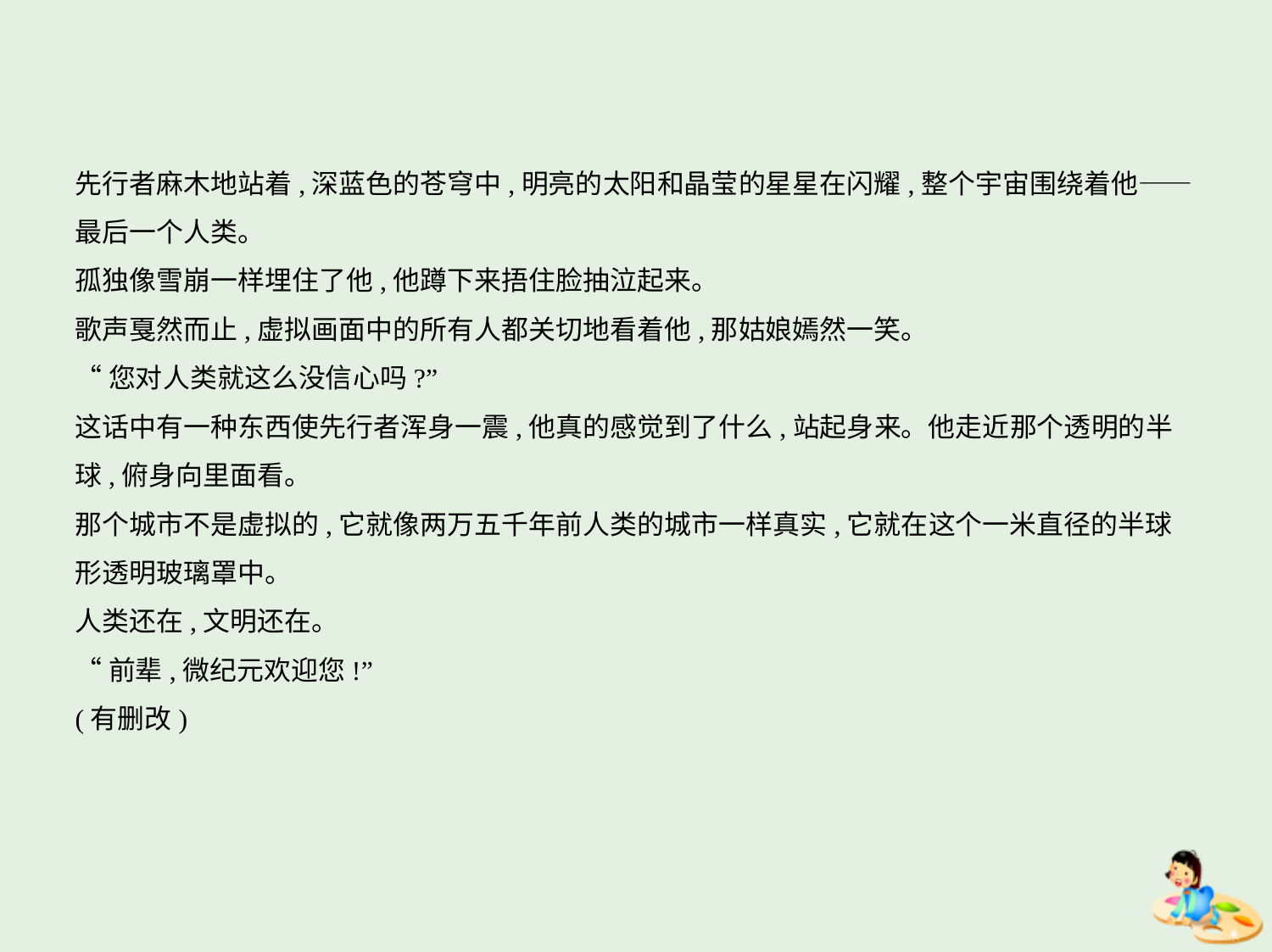

先行者麻木地站着,深蓝色的苍穹中,明亮的太阳和晶莹的星星在闪耀,整个宇宙围绕着他——
最后一个人类。
孤独像雪崩一样埋住了他,他蹲下来捂住脸抽泣起来。
歌声戛然而止,虚拟画面中的所有人都关切地看着他,那姑娘嫣然一笑。
“您对人类就这么没信心吗?”
这话中有一种东西使先行者浑身一震,他真的感觉到了什么,站起身来。他走近那个透明的半
球,俯身向里面看。
那个城市不是虚拟的,它就像两万五千年前人类的城市一样真实,它就在这个一米直径的半球
形透明玻璃罩中。
人类还在,文明还在。
“前辈,微纪元欢迎您!”
(有删改)